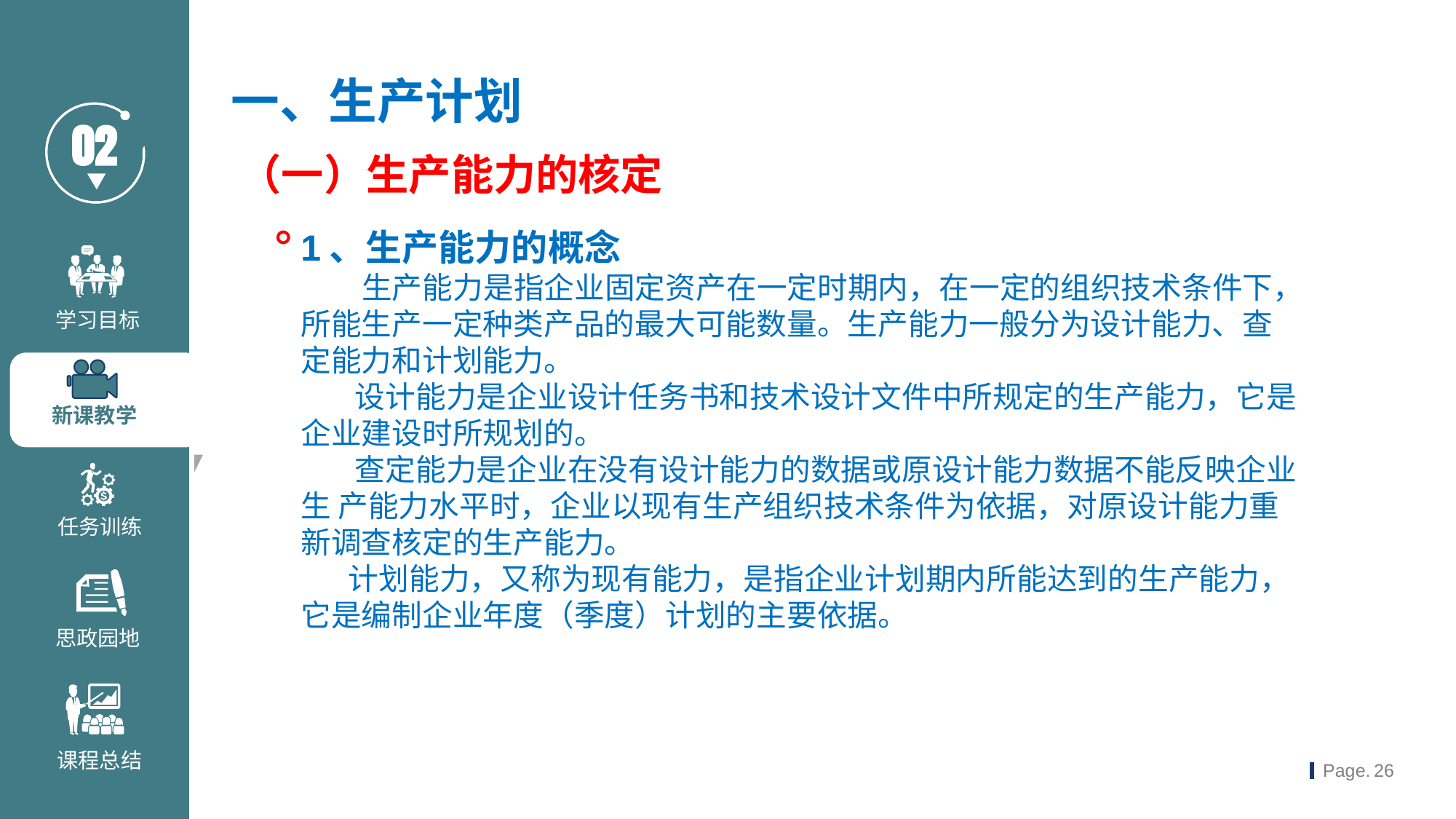

一、生产计划
（一）生产能力的核定。
1、生产能力的概念
        生产能力是指企业固定资产在一定时期内，在一定的组织技术条件下，所能生产一定种类产品的最大可能数量。生产能力一般分为设计能力、查定能力和计划能力。
       设计能力是企业设计任务书和技术设计文件中所规定的生产能力，它是企业建设时所规划的。
       查定能力是企业在没有设计能力的数据或原设计能力数据不能反映企业生 产能力水平时，企业以现有生产组织技术条件为依据，对原设计能力重新调查核定的生产能力。
      计划能力，又称为现有能力，是指企业计划期内所能达到的生产能力，它是编制企业年度（季度）计划的主要依据。